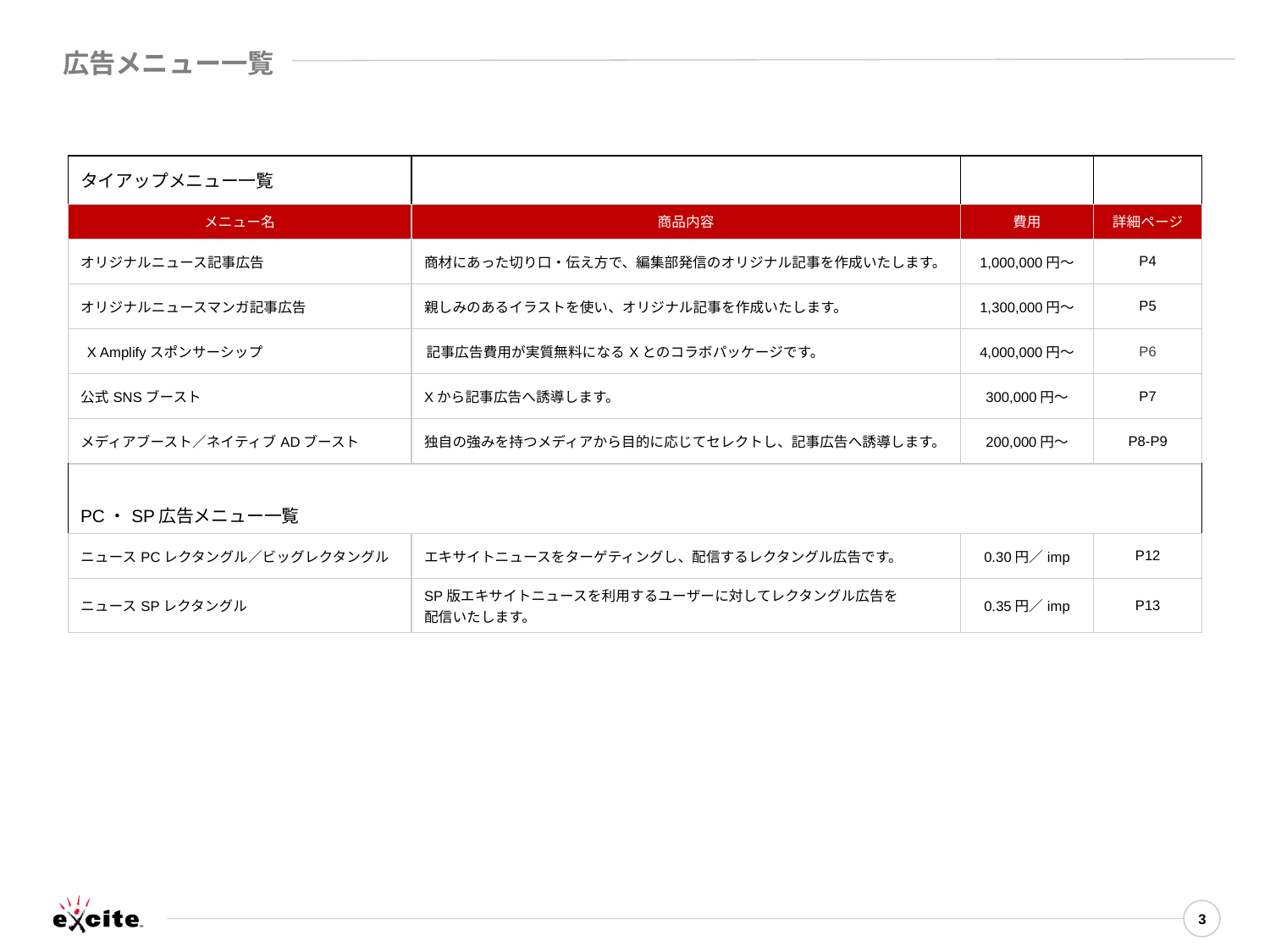

広告メニュー一覧
| タイアップメニュー一覧 |  |  |  |
| --- | --- | --- | --- |
| メニュー名 | 商品内容 | 費用 | 詳細ページ |
| オリジナルニュース記事広告 | 商材にあった切り口・伝え方で、編集部発信のオリジナル記事を作成いたします。 | 1,000,000円～ | P4 |
| オリジナルニュースマンガ記事広告 | 親しみのあるイラストを使い、オリジナル記事を作成いたします。 | 1,300,000円～ | P5 |
| X Amplifyスポンサーシップ | 記事広告費用が実質無料になるXとのコラボパッケージです。 | 4,000,000円～ | P6 |
| 公式SNSブースト | Xから記事広告へ誘導します。 | 300,000円～ | P7 |
| メディアブースト／ネイティブADブースト | 独自の強みを持つメディアから目的に応じてセレクトし、記事広告へ誘導します。 | 200,000円～ | P8‐P9 |
| PC・SP広告メニュー一覧 |  |  |  |
| ニュースPCレクタングル／ビッグレクタングル | エキサイトニュースをターゲティングし、配信するレクタングル広告です。 | 0.30円／imp | P12 |
| ニュースSPレクタングル | SP版エキサイトニュースを利用するユーザーに対してレクタングル広告を 配信いたします。 | 0.35円／imp | P13 |